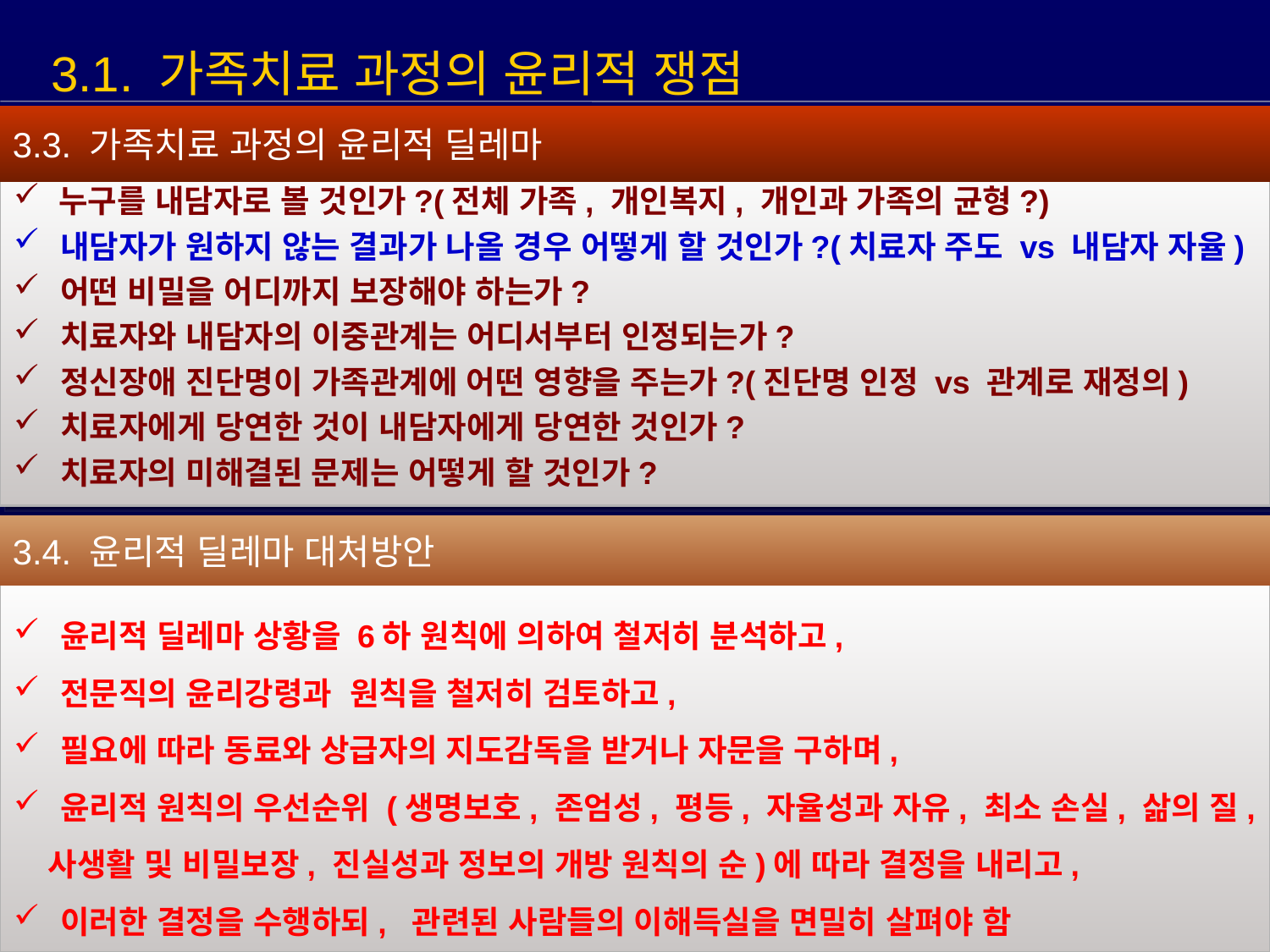

3.1. 가족치료 과정의 윤리적 쟁점

3.3. 가족치료 과정의 윤리적 딜레마
 누구를 내담자로 볼 것인가?(전체 가족, 개인복지, 개인과 가족의 균형?)
 내담자가 원하지 않는 결과가 나올 경우 어떻게 할 것인가?(치료자 주도 vs 내담자 자율)
 어떤 비밀을 어디까지 보장해야 하는가?
 치료자와 내담자의 이중관계는 어디서부터 인정되는가?
 정신장애 진단명이 가족관계에 어떤 영향을 주는가?(진단명 인정 vs 관계로 재정의)
 치료자에게 당연한 것이 내담자에게 당연한 것인가?
 치료자의 미해결된 문제는 어떻게 할 것인가?
3.4. 윤리적 딜레마 대처방안
 윤리적 딜레마 상황을 6하 원칙에 의하여 철저히 분석하고,
 전문직의 윤리강령과  원칙을 철저히 검토하고,
 필요에 따라 동료와 상급자의 지도감독을 받거나 자문을 구하며,
 윤리적 원칙의 우선순위 (생명보호, 존엄성, 평등, 자율성과 자유, 최소 손실, 삶의 질,
   사생활 및 비밀보장, 진실성과 정보의 개방 원칙의 순)에 따라 결정을 내리고,
 이러한 결정을 수행하되,  관련된 사람들의 이해득실을 면밀히 살펴야 함